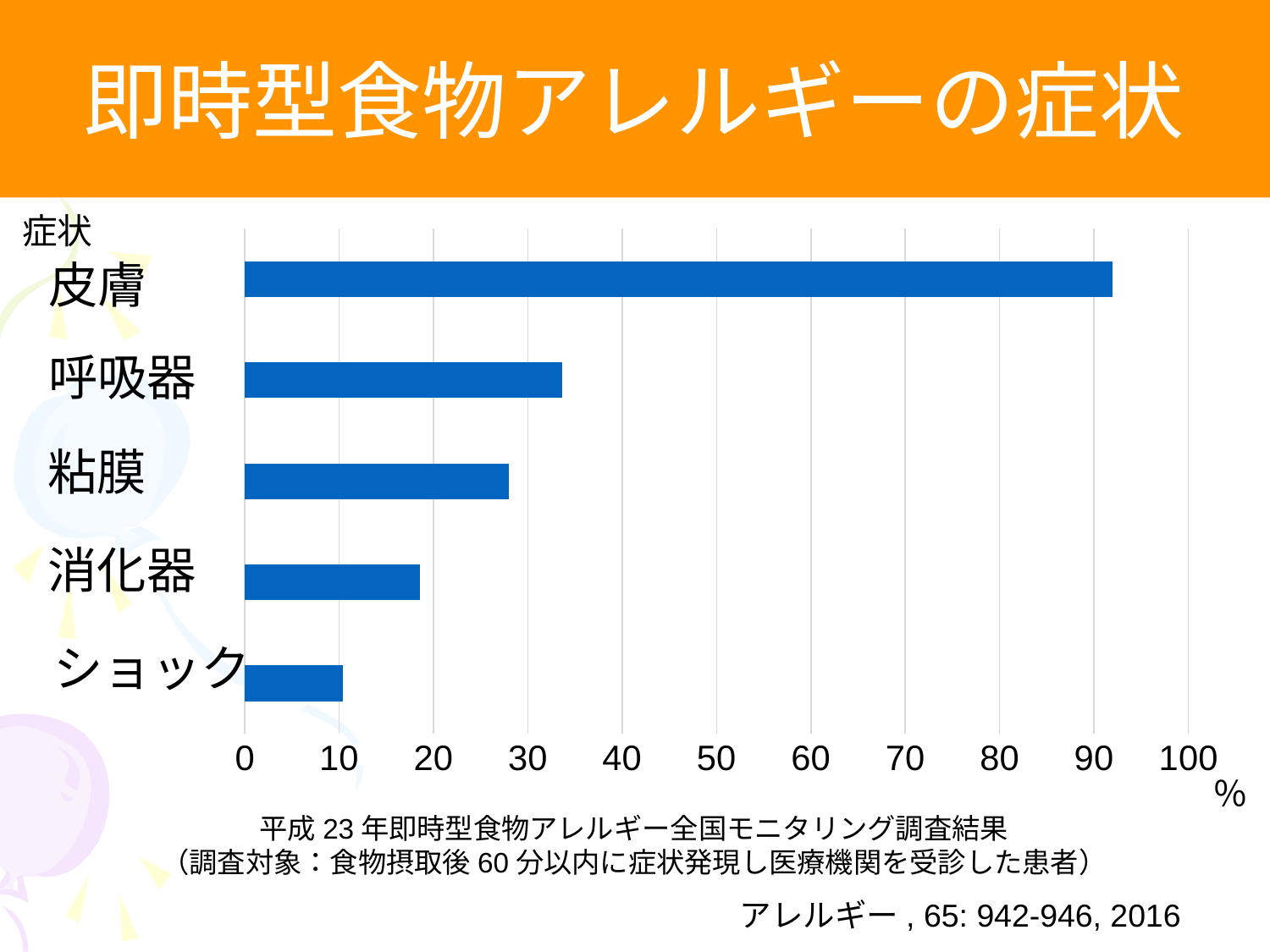

即時型食物アレルギーの症状
症状

### Chart

| Category |  |
|---|---|
皮膚
呼吸器
粘膜
消化器
ショック
％
平成23年即時型食物アレルギー全国モニタリング調査結果
（調査対象：食物摂取後60分以内に症状発現し医療機関を受診した患者）
アレルギー, 65: 942-946, 2016